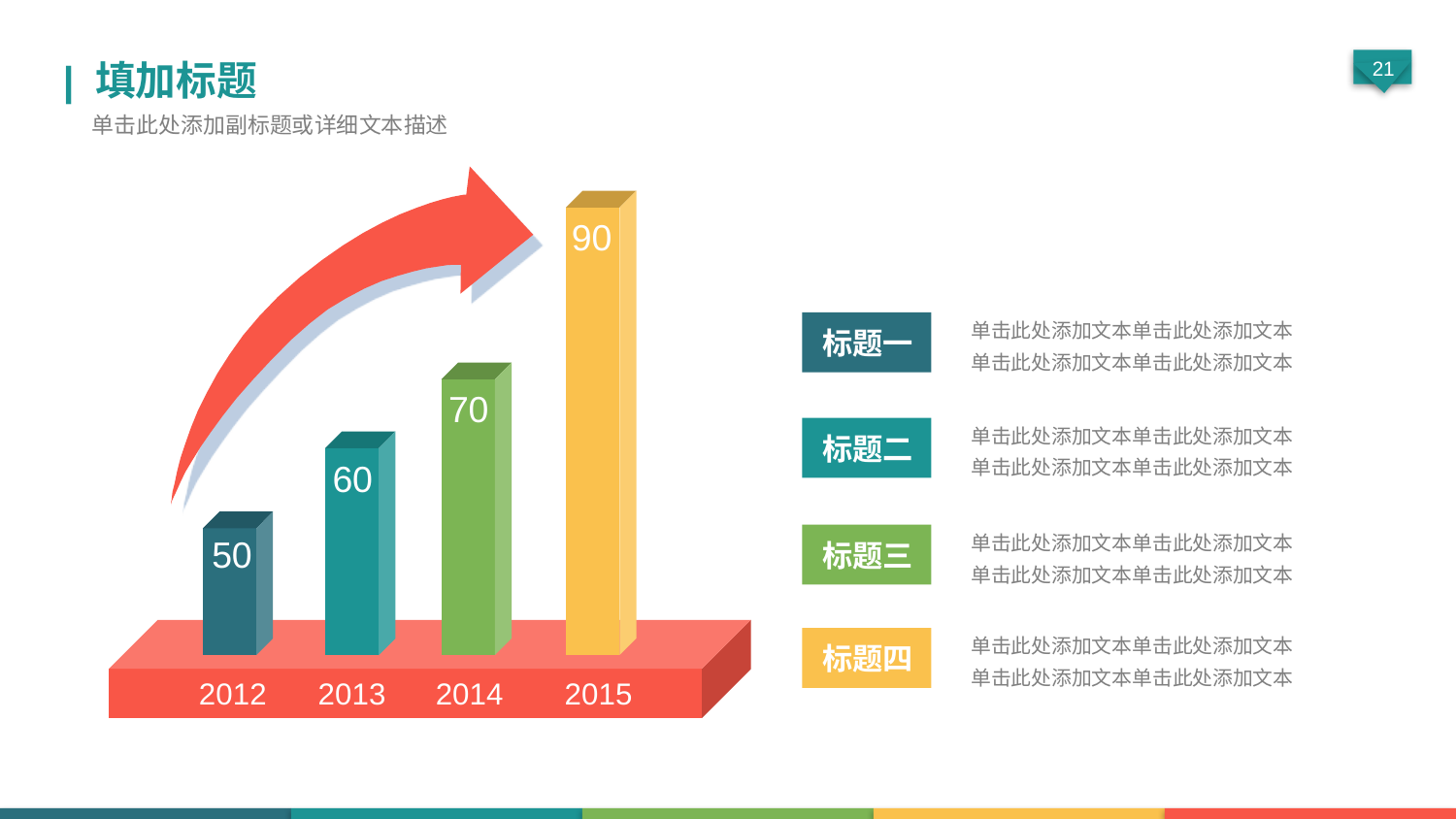

| 填加标题
单击此处添加副标题或详细文本描述

90
单击此处添加文本单击此处添加文本
单击此处添加文本单击此处添加文本

标题一
70

单击此处添加文本单击此处添加文本
单击此处添加文本单击此处添加文本

标题二
60

单击此处添加文本单击此处添加文本
单击此处添加文本单击此处添加文本

标题三
50

2012
2013
2014
2015
单击此处添加文本单击此处添加文本
单击此处添加文本单击此处添加文本

标题四